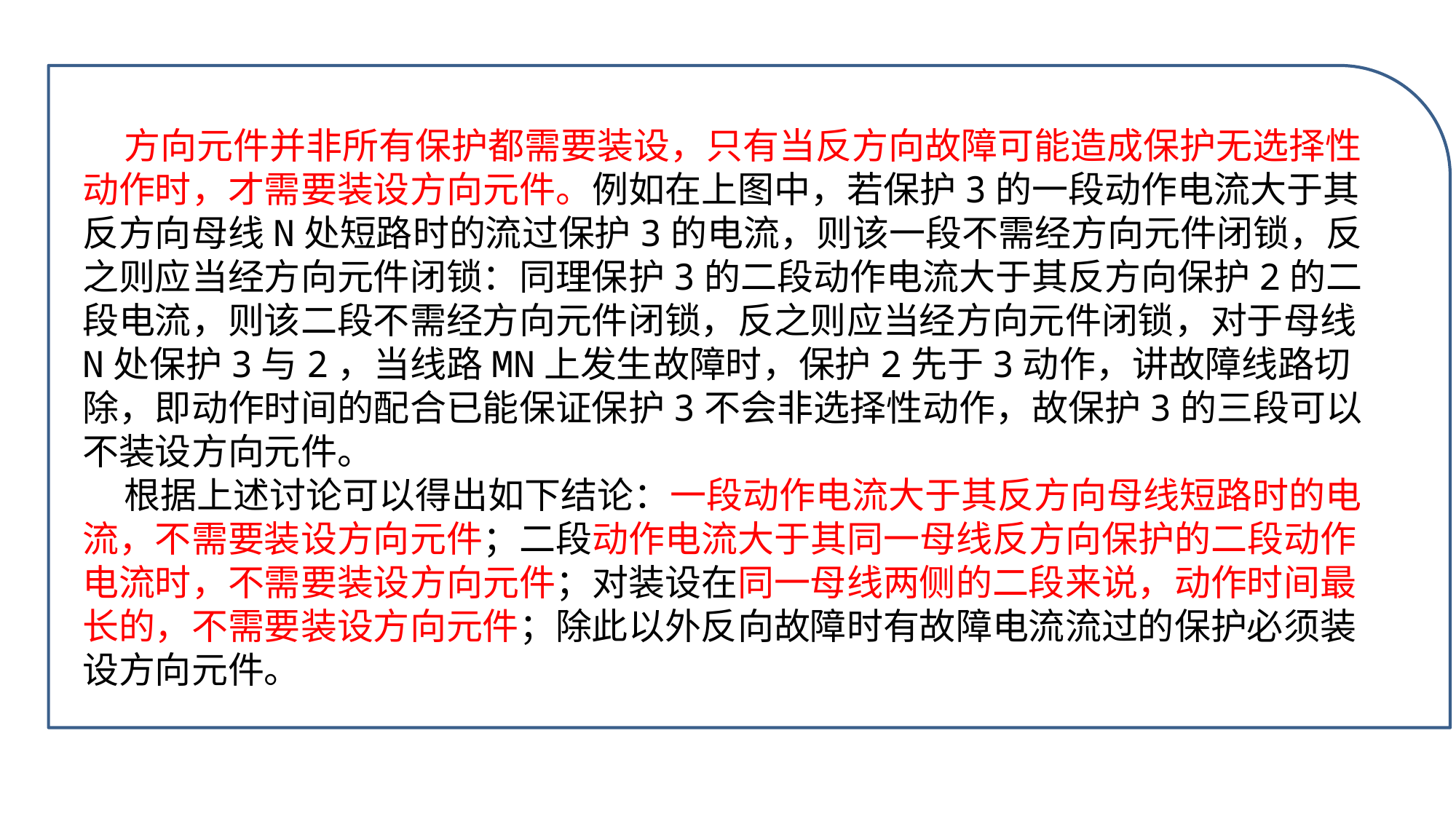

方向元件并非所有保护都需要装设，只有当反方向故障可能造成保护无选择性动作时，才需要装设方向元件。例如在上图中，若保护3的一段动作电流大于其反方向母线N处短路时的流过保护3的电流，则该一段不需经方向元件闭锁，反之则应当经方向元件闭锁：同理保护3的二段动作电流大于其反方向保护2的二段电流，则该二段不需经方向元件闭锁，反之则应当经方向元件闭锁，对于母线N处保护3与2，当线路MN上发生故障时，保护2先于3动作，讲故障线路切除，即动作时间的配合已能保证保护3不会非选择性动作，故保护3的三段可以不装设方向元件。
    根据上述讨论可以得出如下结论：一段动作电流大于其反方向母线短路时的电流，不需要装设方向元件；二段动作电流大于其同一母线反方向保护的二段动作电流时，不需要装设方向元件；对装设在同一母线两侧的二段来说，动作时间最长的，不需要装设方向元件；除此以外反向故障时有故障电流流过的保护必须装设方向元件。
教学难